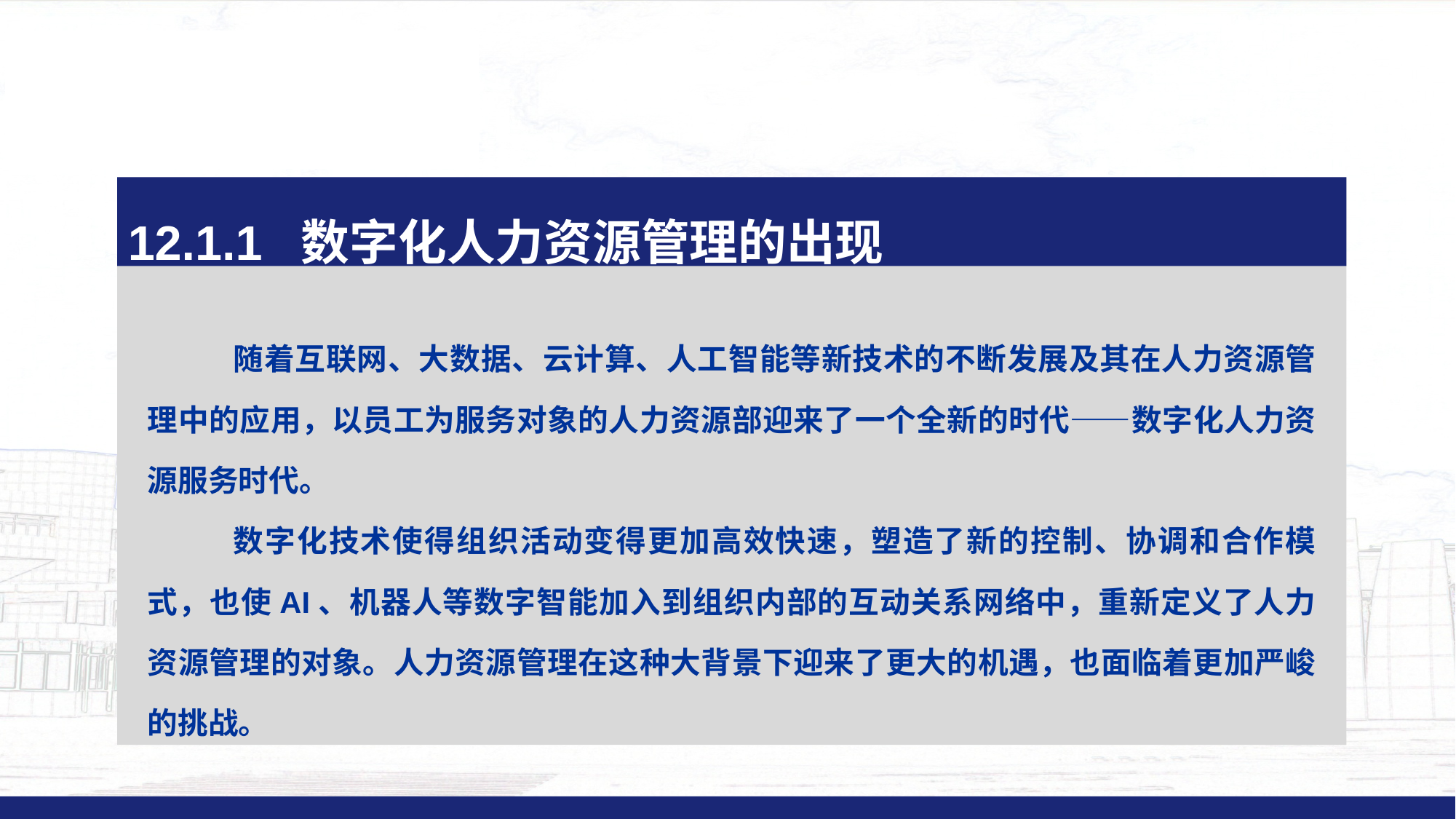

12.1.1  数字化人力资源管理的出现
随着互联网、大数据、云计算、人工智能等新技术的不断发展及其在人力资源管理中的应用，以员工为服务对象的人力资源部迎来了一个全新的时代——数字化人力资源服务时代。
数字化技术使得组织活动变得更加高效快速，塑造了新的控制、协调和合作模式，也使AI、机器人等数字智能加入到组织内部的互动关系网络中，重新定义了人力资源管理的对象。人力资源管理在这种大背景下迎来了更大的机遇，也面临着更加严峻的挑战。